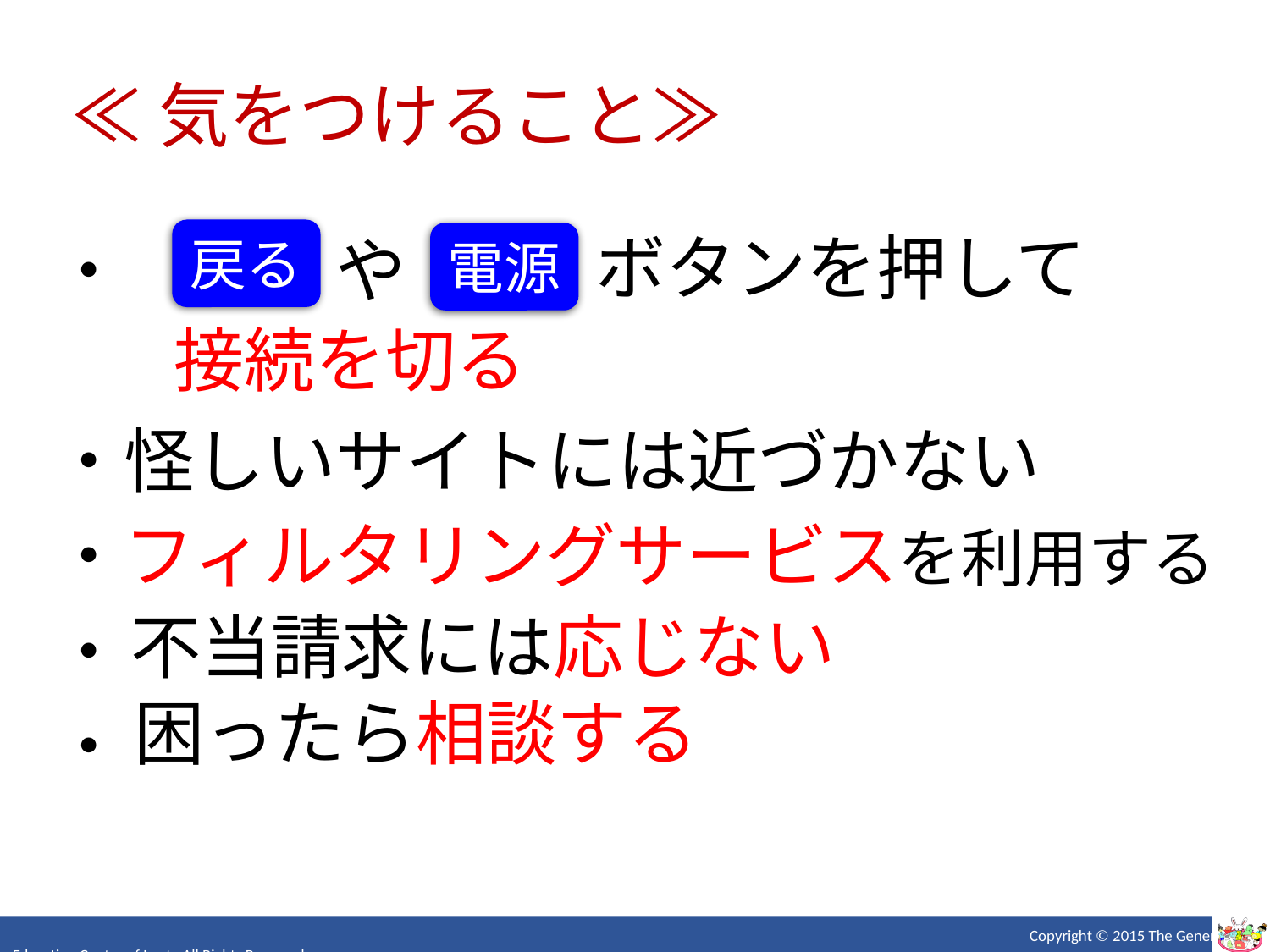

≪気をつけること≫
ボタンを押して
・　　　や

・怪しいサイトには近づかない
・フィルタリングサービスを利用する
・
・

戻る

電源
接続を切る
不当請求には応じない
困ったら相談する